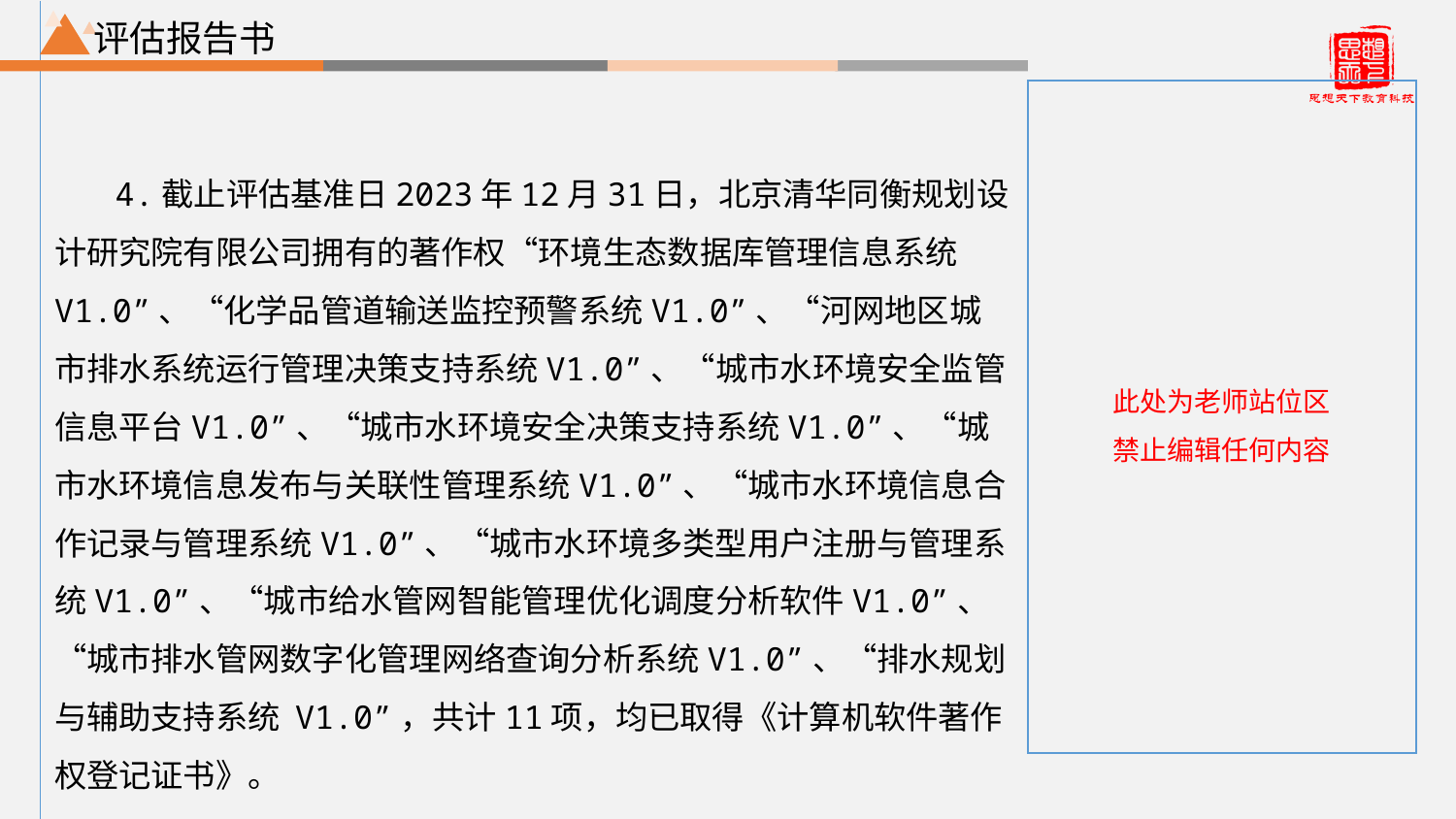

评估报告书
4.截止评估基准日2023年12月31日，北京清华同衡规划设计研究院有限公司拥有的著作权“环境生态数据库管理信息系统V1.0”、“化学品管道输送监控预警系统V1.0”、“河网地区城市排水系统运行管理决策支持系统V1.0”、“城市水环境安全监管信息平台V1.0”、“城市水环境安全决策支持系统V1.0”、“城市水环境信息发布与关联性管理系统V1.0”、“城市水环境信息合作记录与管理系统V1.0”、“城市水环境多类型用户注册与管理系统V1.0”、“城市给水管网智能管理优化调度分析软件V1.0”、“城市排水管网数字化管理网络查询分析系统V1.0”、“排水规划与辅助支持系统 V1.0”，共计11项，均已取得《计算机软件著作权登记证书》。
150